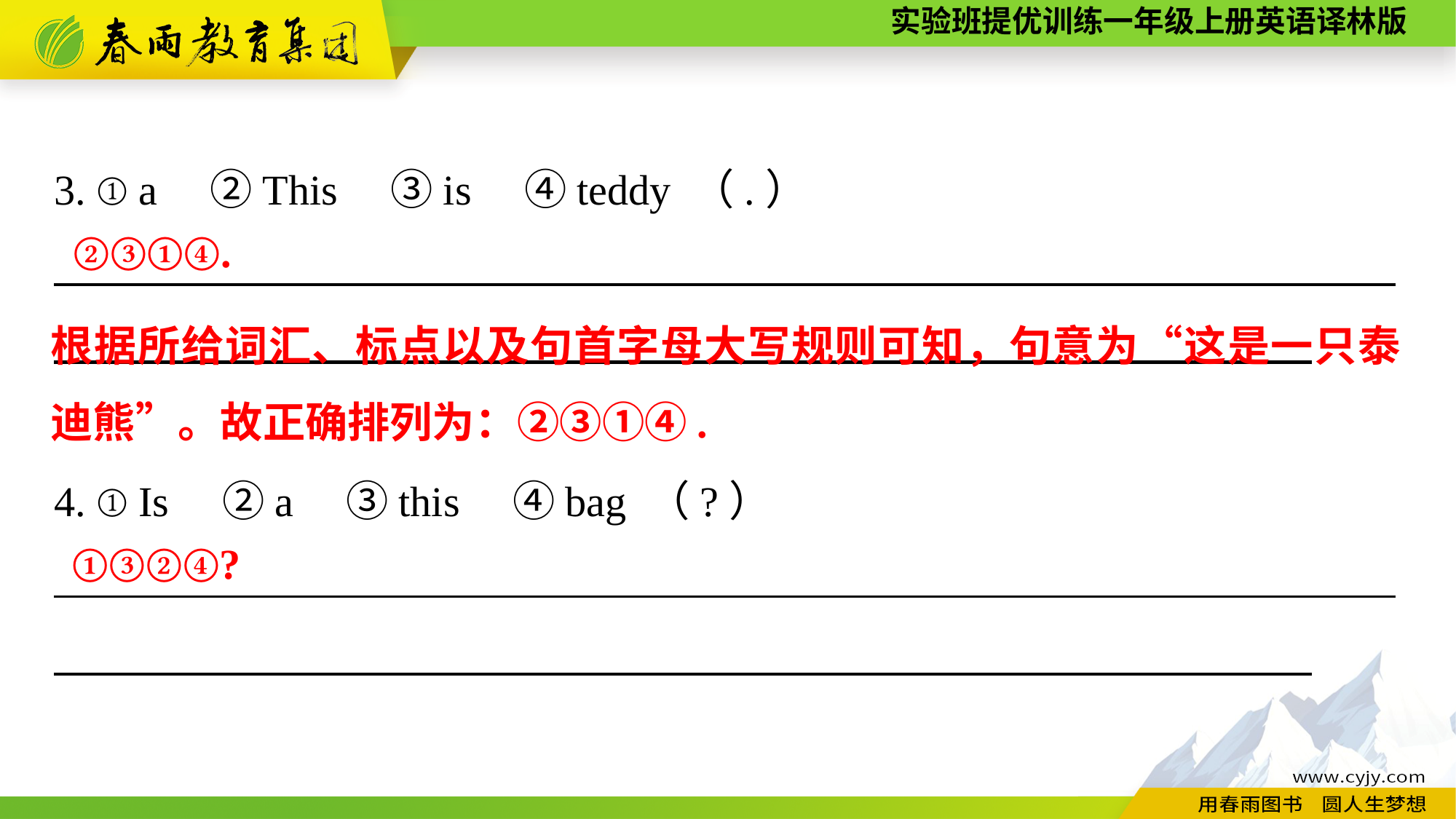

3. ①a　②This　③is　④teddy （.）
_______________________________________________________________
②③①④.
根据所给词汇、标点以及句首字母大写规则可知，句意为“这是一只泰迪熊”。故正确排列为：②③①④.
4. ①Is　②a　③this　④bag （?）
_______________________________________________________________
①③②④?